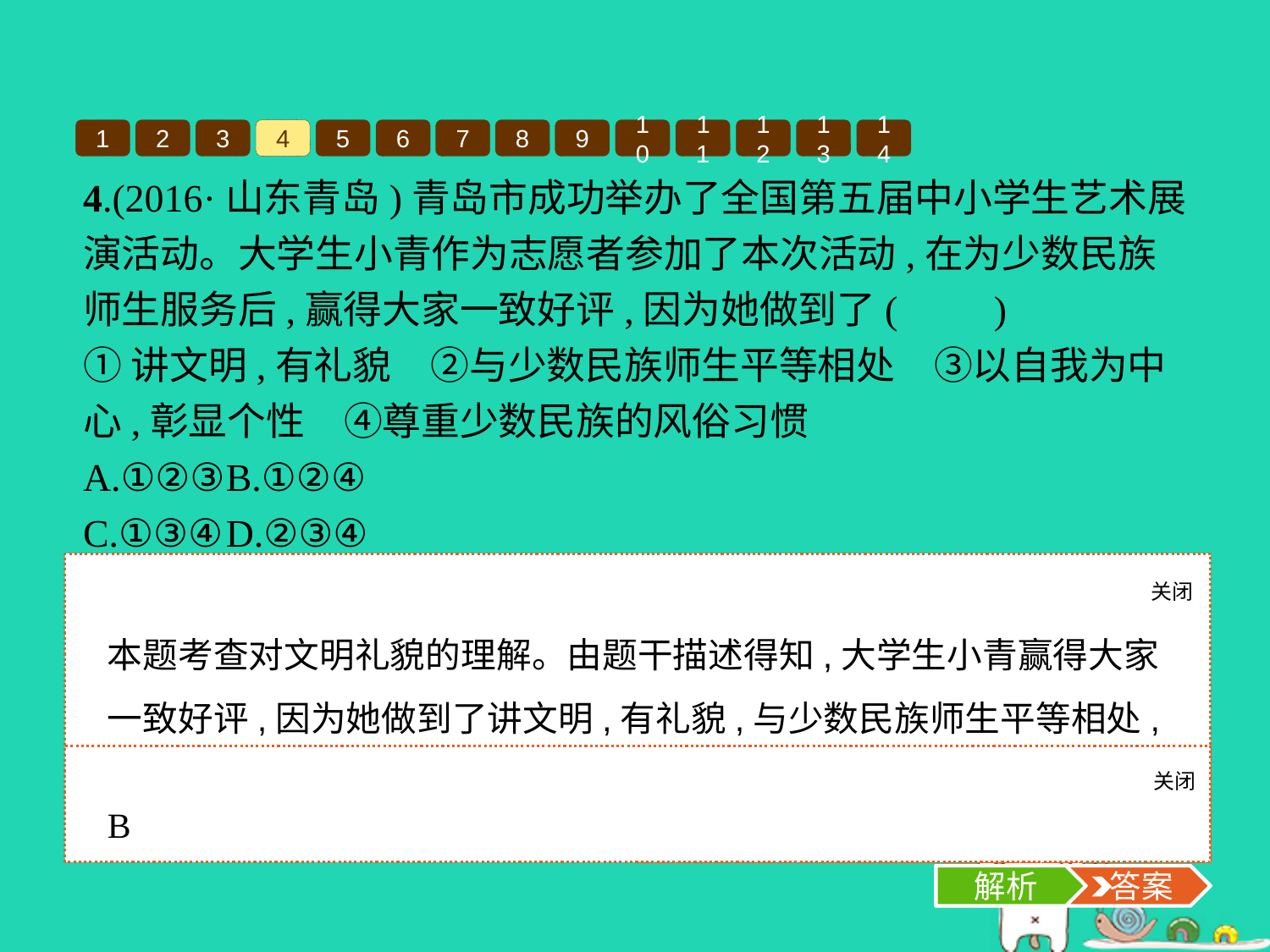

1
2
3
4
5
6
7
8
9
10
11
12
13
14
4.(2016·山东青岛)青岛市成功举办了全国第五届中小学生艺术展演活动。大学生小青作为志愿者参加了本次活动,在为少数民族师生服务后,赢得大家一致好评,因为她做到了(　　)
①讲文明,有礼貌　②与少数民族师生平等相处　③以自我为中心,彰显个性　④尊重少数民族的风俗习惯
A.①②③	B.①②④
C.①③④	D.②③④

关闭
解析

本题考查对文明礼貌的理解。由题干描述得知,大学生小青赢得大家一致好评,因为她做到了讲文明,有礼貌,与少数民族师生平等相处,尊重少数民族的风俗习惯,①②④正确,③错误。正确答案是B项。

关闭
解析
  答案

B
解析
  答案